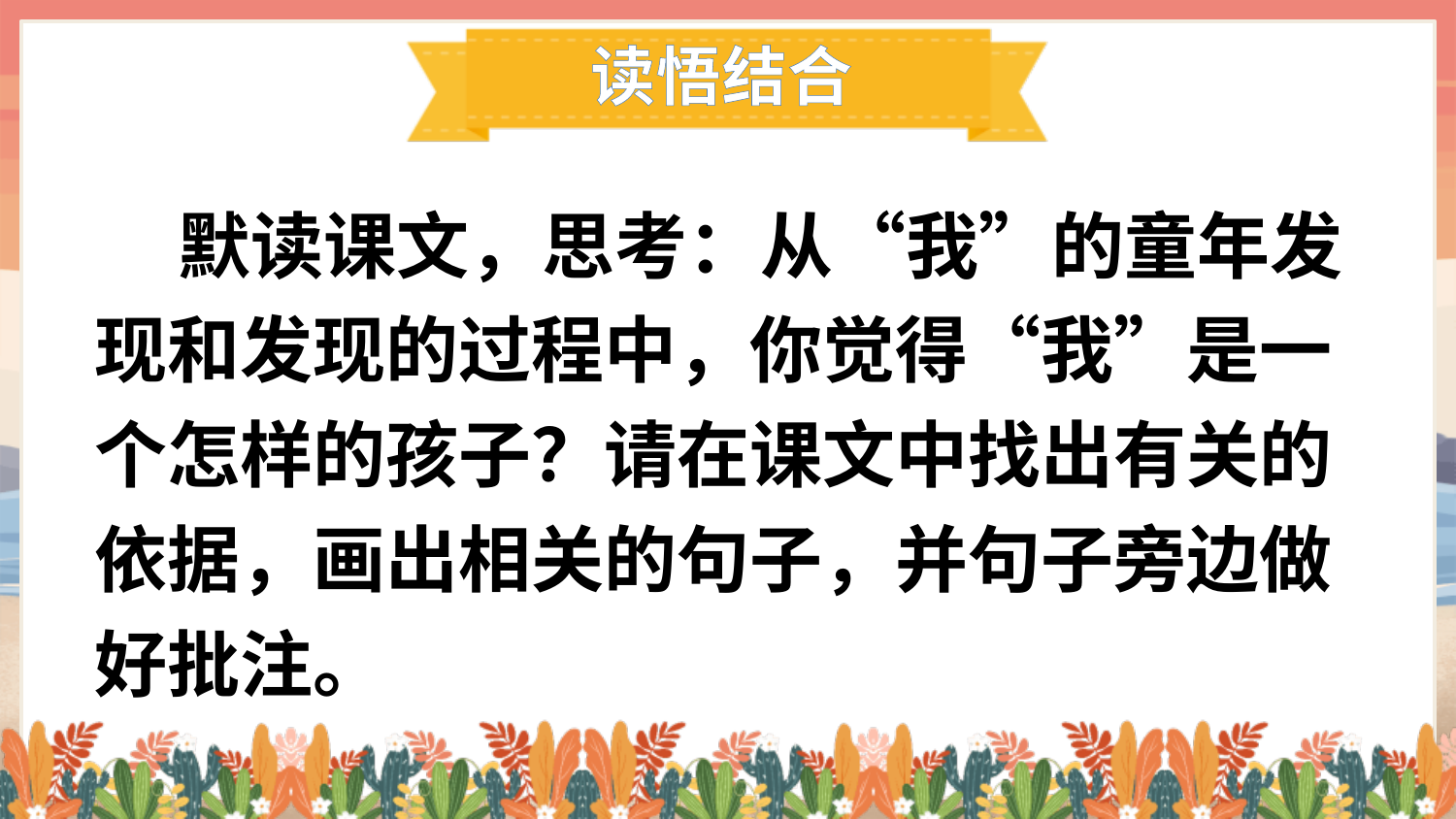

读悟结合
    默读课文，思考：从“我”的童年发现和发现的过程中，你觉得“我”是一个怎样的孩子？请在课文中找出有关的依据，画出相关的句子，并句子旁边做好批注。